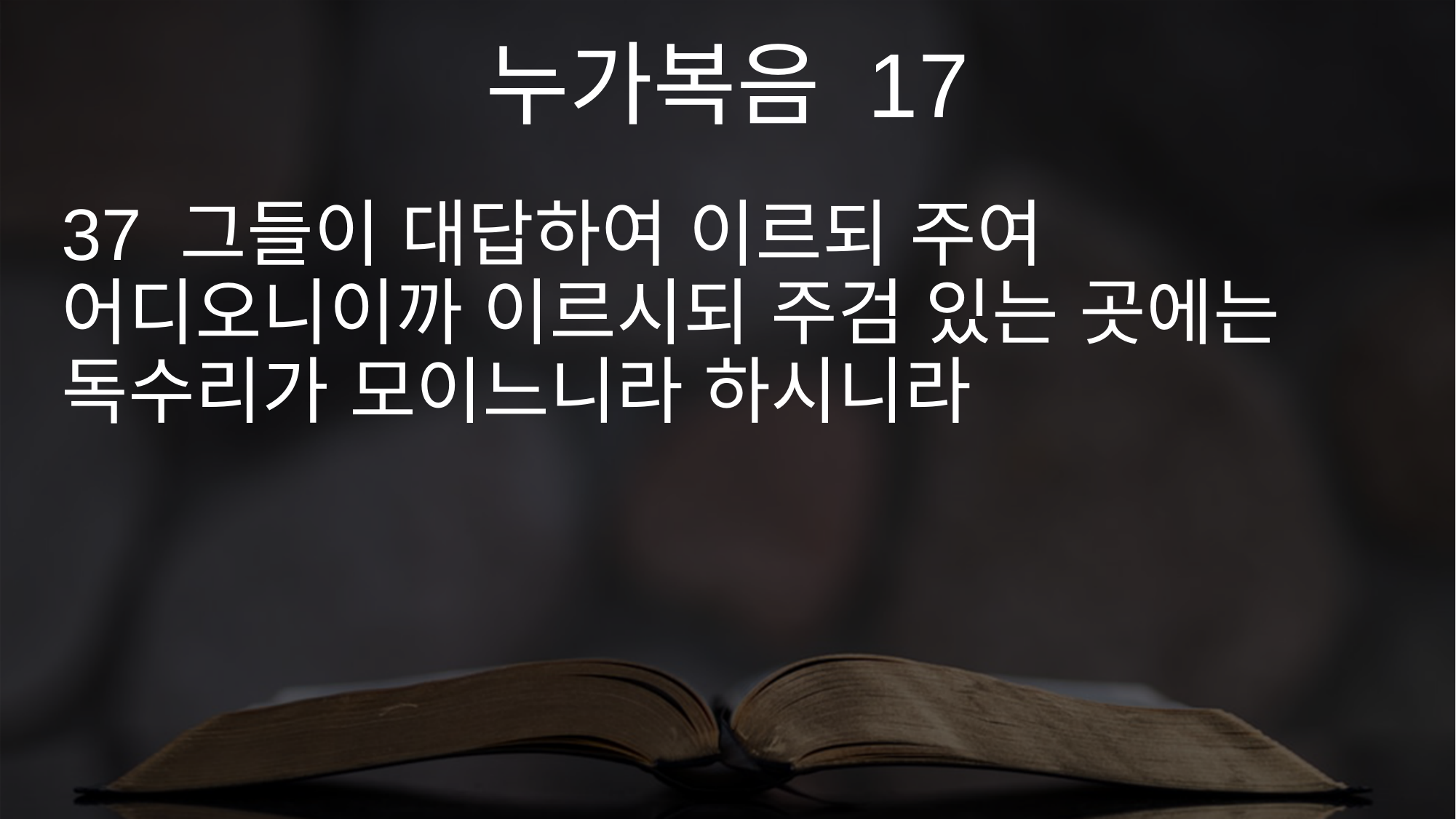

누가복음 17
37 그들이 대답하여 이르되 주여 어디오니이까 이르시되 주검 있는 곳에는 독수리가 모이느니라 하시니라